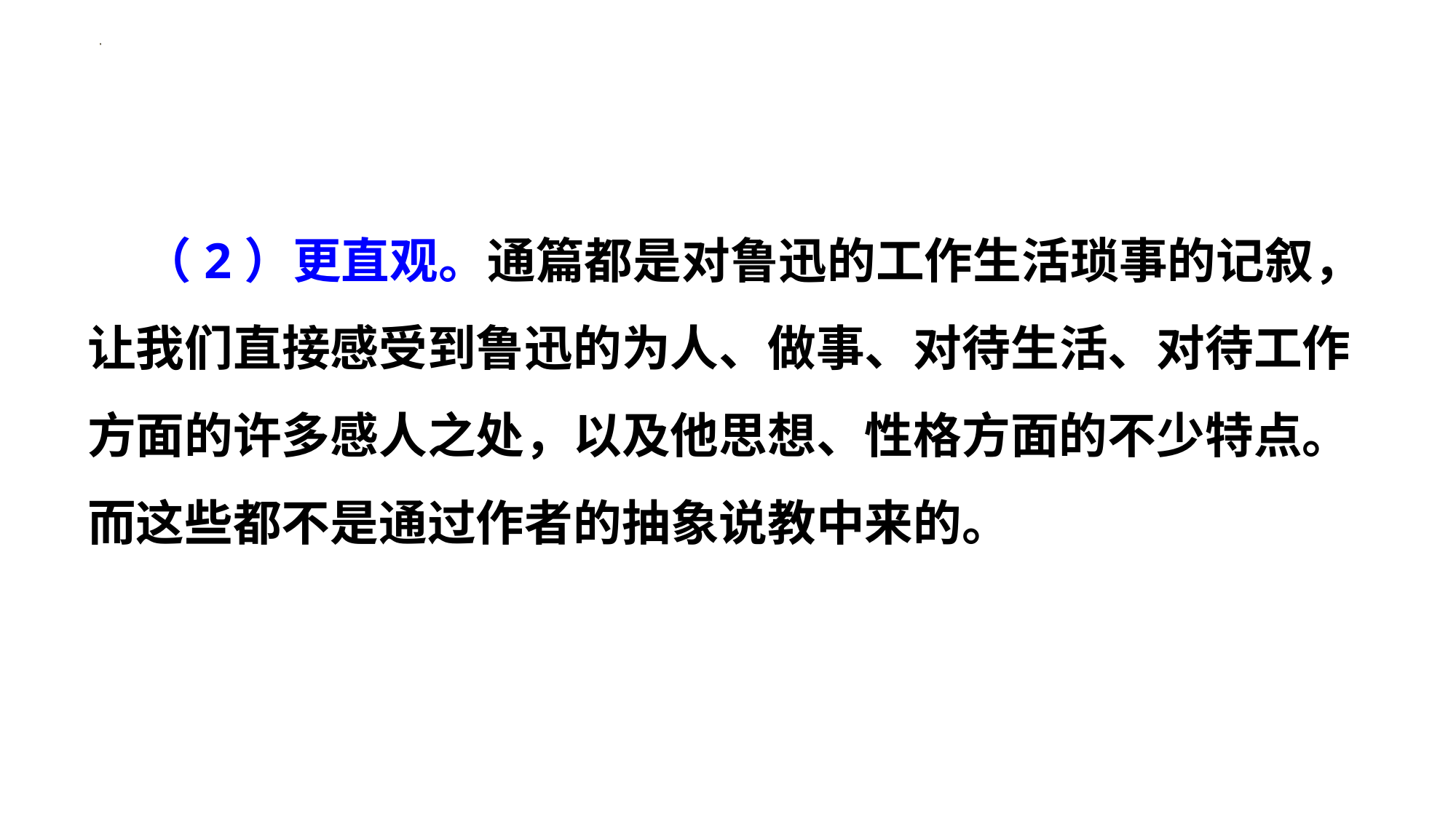

（2）更直观。通篇都是对鲁迅的工作生活琐事的记叙，让我们直接感受到鲁迅的为人、做事、对待生活、对待工作方面的许多感人之处，以及他思想、性格方面的不少特点。而这些都不是通过作者的抽象说教中来的。